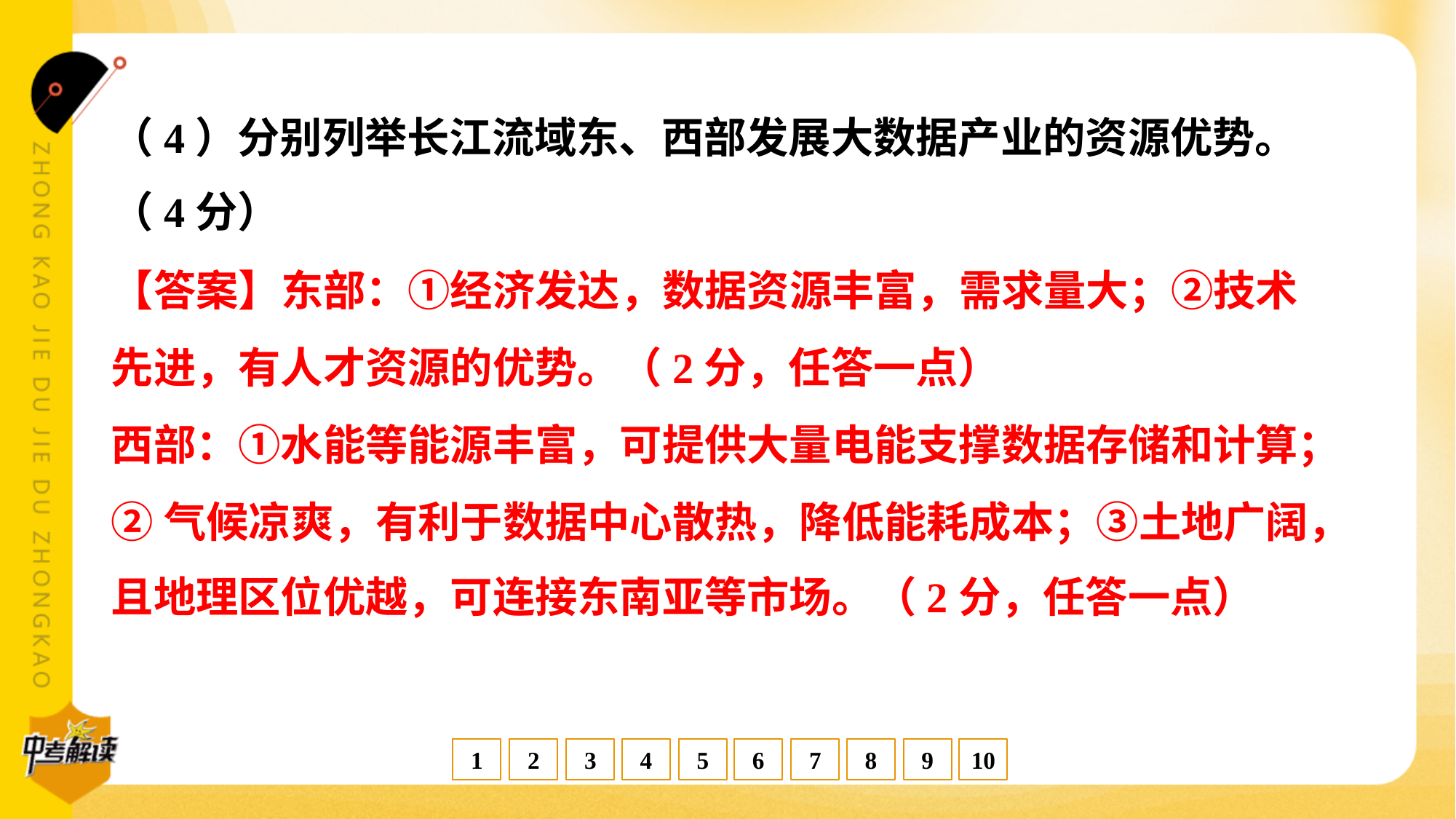

（4）分别列举长江流域东、西部发展大数据产业的资源优势。
（4分）
【答案】东部：①经济发达，数据资源丰富，需求量大；②技术
先进，有人才资源的优势。（2分，任答一点）
西部：①水能等能源丰富，可提供大量电能支撑数据存储和计算；
②气候凉爽，有利于数据中心散热，降低能耗成本；③土地广阔，
且地理区位优越，可连接东南亚等市场。（2分，任答一点）